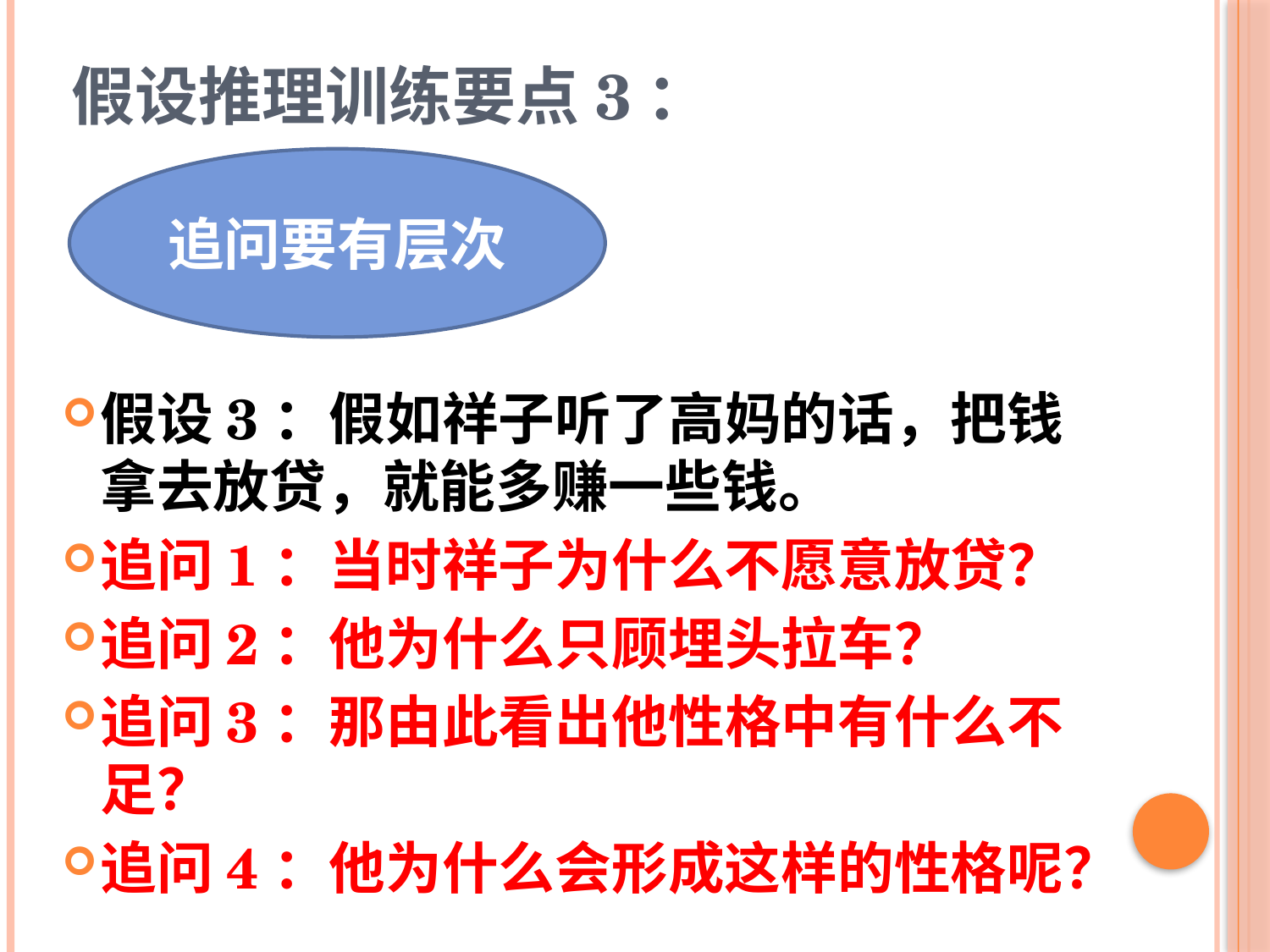

# 假设推理训练要点3：
追问要有层次

假设3：假如祥子听了高妈的话，把钱拿去放贷，就能多赚一些钱。
追问1：当时祥子为什么不愿意放贷？
追问2：他为什么只顾埋头拉车？
追问3：那由此看出他性格中有什么不足？
追问4：他为什么会形成这样的性格呢？